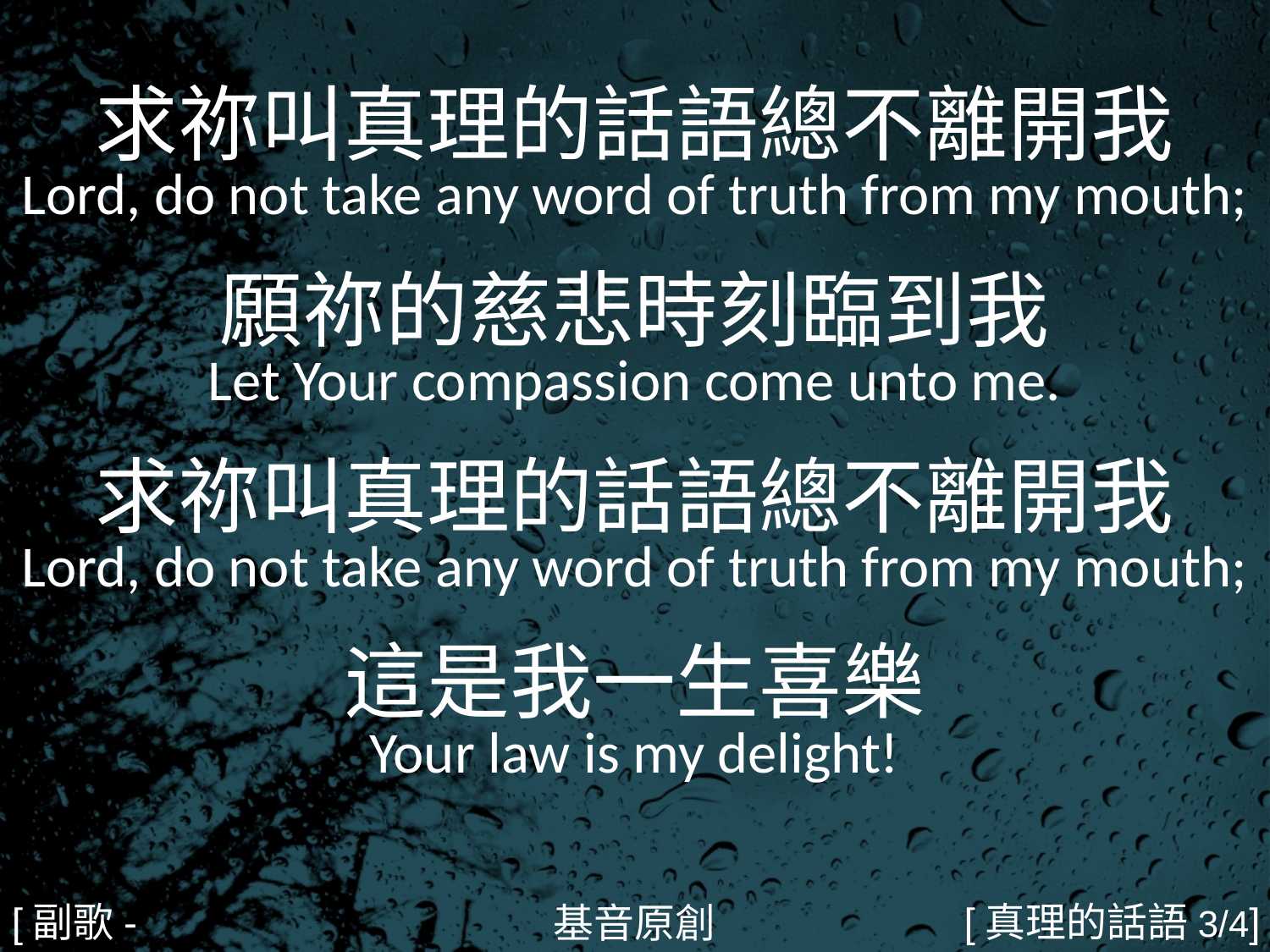

求祢叫真理的話語總不離開我
Lord, do not take any word of truth from my mouth;

願祢的慈悲時刻臨到我
Let Your compassion come unto me.

求祢叫真理的話語總不離開我
Lord, do not take any word of truth from my mouth;

這是我一生喜樂
Your law is my delight!

#

[副歌-1]
[真理的話語3/4]
基音原創